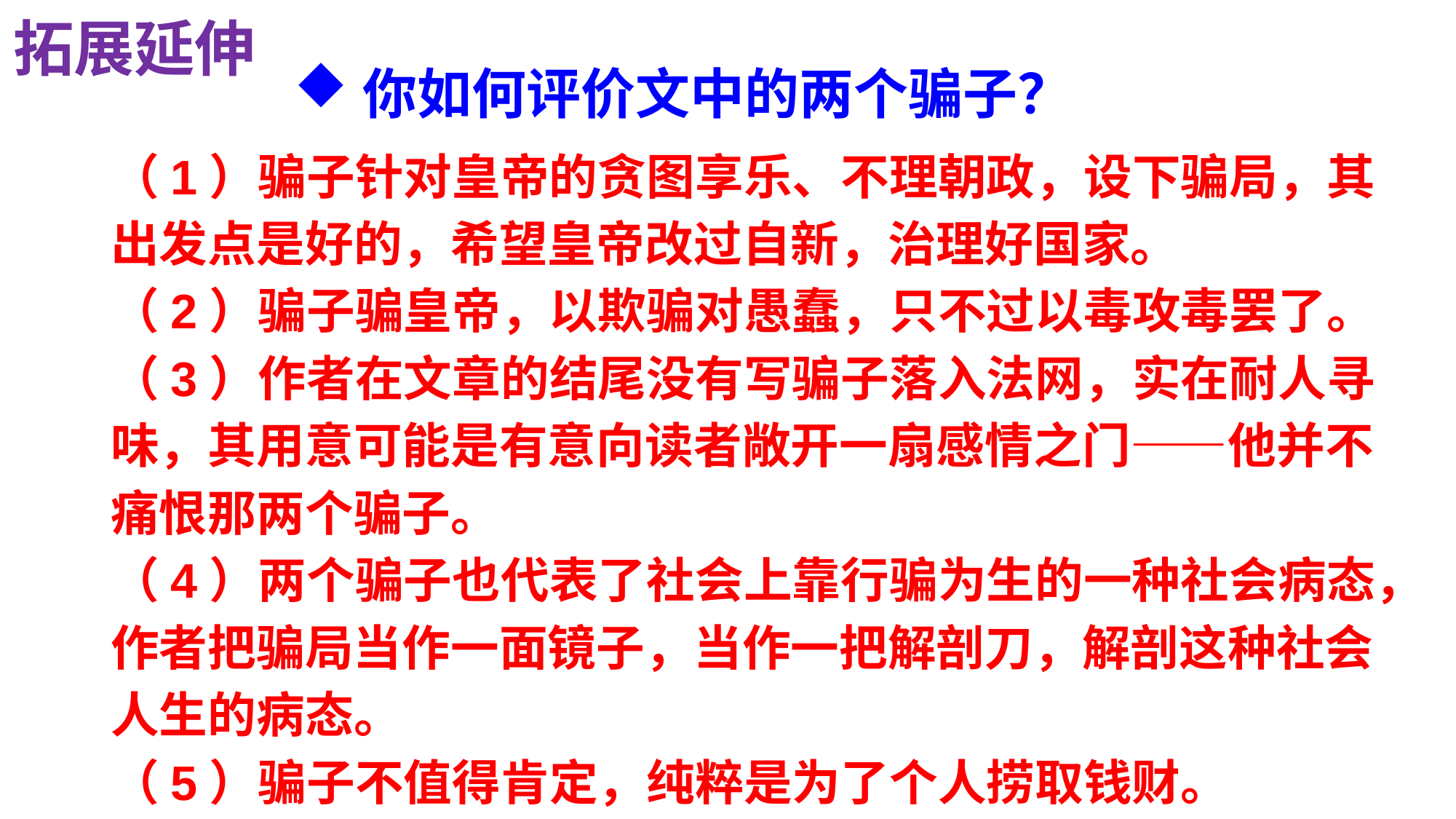

拓展延伸
#
你如何评价文中的两个骗子？
（1）骗子针对皇帝的贪图享乐、不理朝政，设下骗局，其出发点是好的，希望皇帝改过自新，治理好国家。
（2）骗子骗皇帝，以欺骗对愚蠢，只不过以毒攻毒罢了。
（3）作者在文章的结尾没有写骗子落入法网，实在耐人寻味，其用意可能是有意向读者敞开一扇感情之门——他并不痛恨那两个骗子。
（4）两个骗子也代表了社会上靠行骗为生的一种社会病态，作者把骗局当作一面镜子，当作一把解剖刀，解剖这种社会人生的病态。
（5）骗子不值得肯定，纯粹是为了个人捞取钱财。